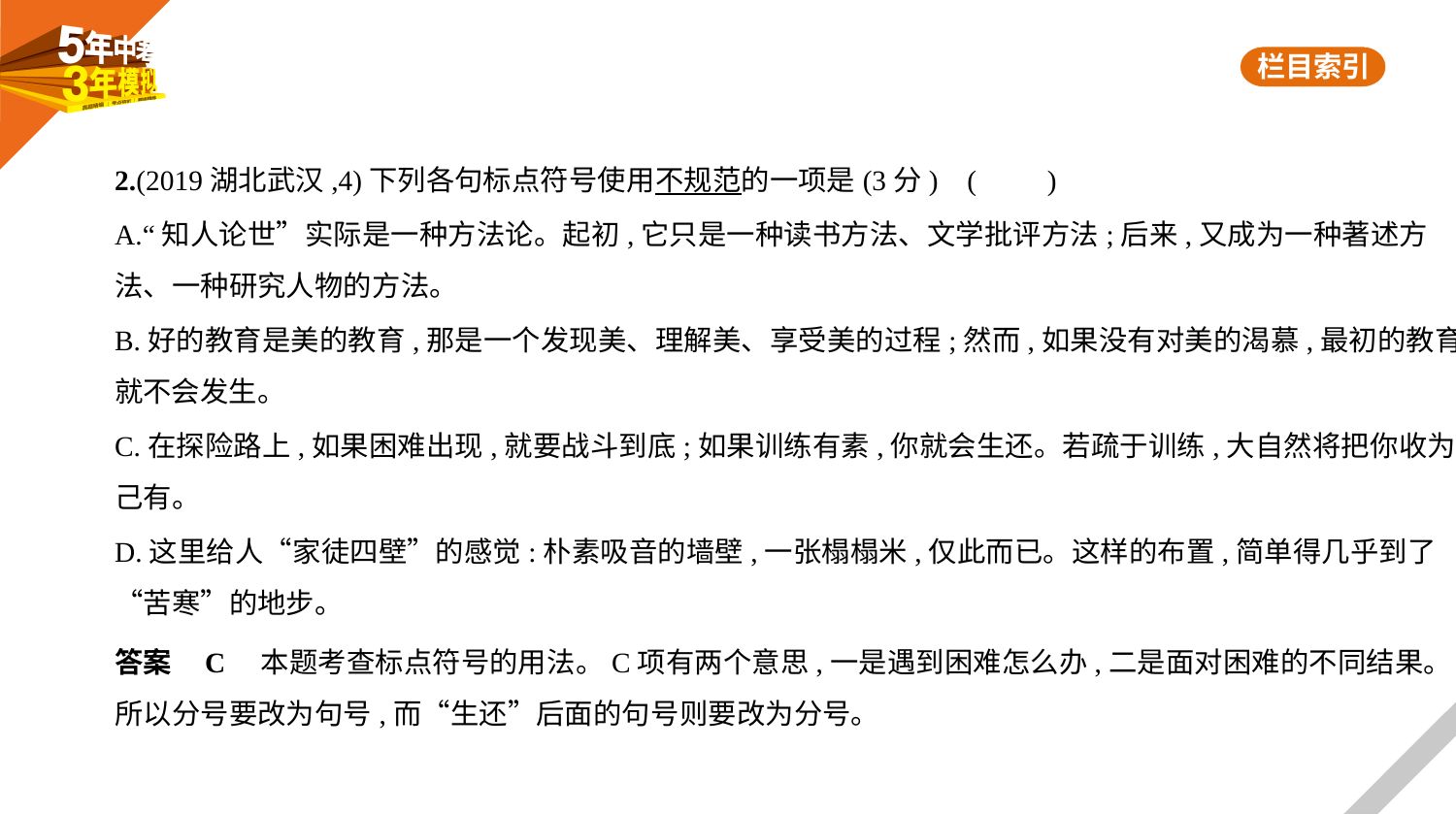

2.(2019湖北武汉,4)下列各句标点符号使用不规范的一项是(3分) (　　)
A.“知人论世”实际是一种方法论。起初,它只是一种读书方法、文学批评方法;后来,又成为一种著述方
法、一种研究人物的方法。
B.好的教育是美的教育,那是一个发现美、理解美、享受美的过程;然而,如果没有对美的渴慕,最初的教育
就不会发生。
C.在探险路上,如果困难出现,就要战斗到底;如果训练有素,你就会生还。若疏于训练,大自然将把你收为
己有。
D.这里给人“家徒四壁”的感觉:朴素吸音的墙壁,一张榻榻米,仅此而已。这样的布置,简单得几乎到了
“苦寒”的地步。
答案    C　本题考查标点符号的用法。C项有两个意思,一是遇到困难怎么办,二是面对困难的不同结果。
所以分号要改为句号,而“生还”后面的句号则要改为分号。